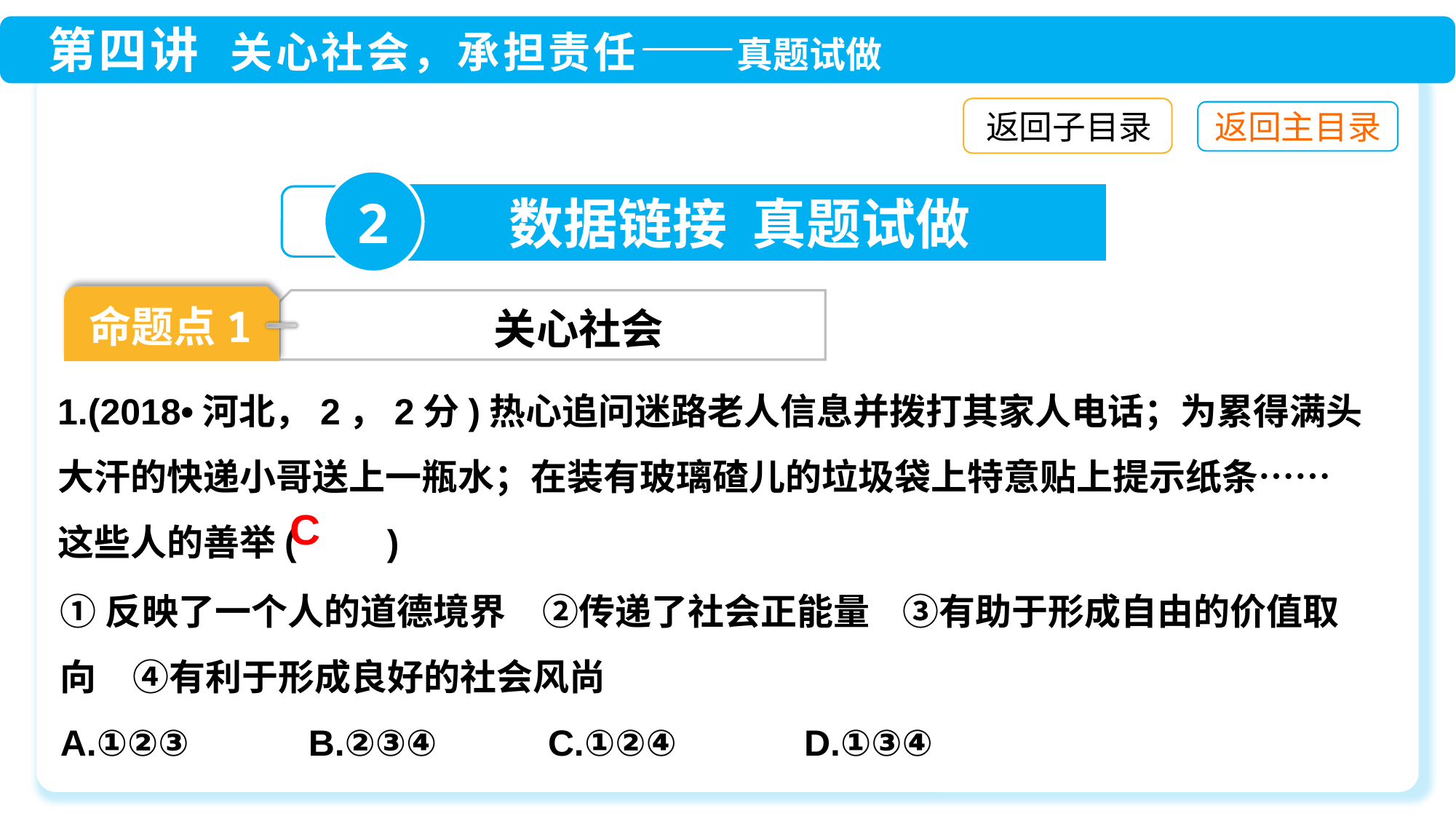

返回子目录

2
数据链接  真题试做

命题点1
关心社会

1.(2018•河北，2，2分)热心追问迷路老人信息并拨打其家人电话；为累得满头大汗的快递小哥送上一瓶水；在装有玻璃碴儿的垃圾袋上特意贴上提示纸条……这些人的善举(　　)
C
①反映了一个人的道德境界　②传递了社会正能量    ③有助于形成自由的价值取向　④有利于形成良好的社会风尚
A.①②③　        B.②③④　       C.①②④　         D.①③④